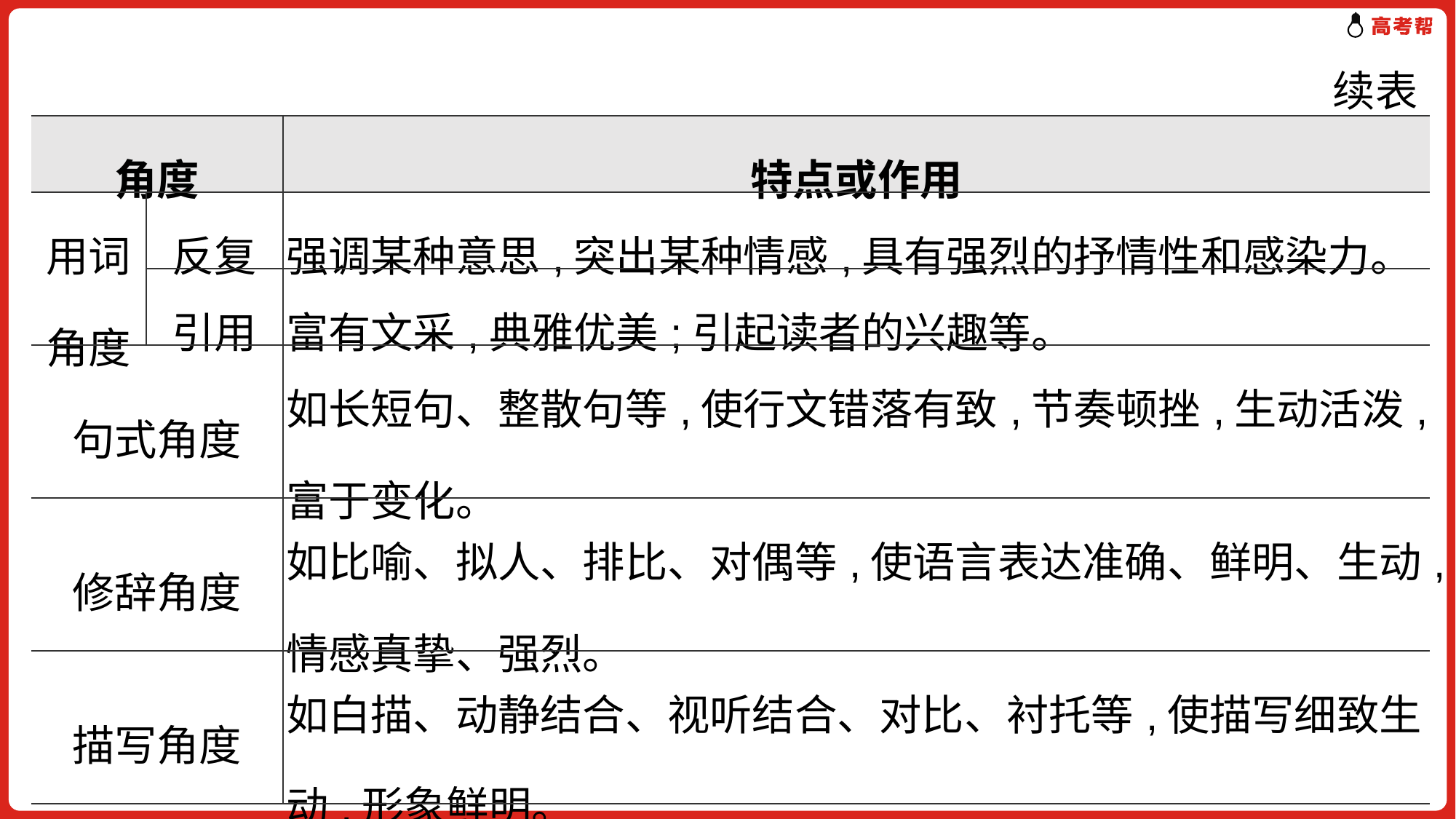

续表
| 角度 |  | 特点或作用 |
| --- | --- | --- |
| 用词 角度 | 反复 | 强调某种意思,突出某种情感,具有强烈的抒情性和感染力。 |
|  | 引用 | 富有文采,典雅优美;引起读者的兴趣等。 |
| 句式角度 |  | 如长短句、整散句等,使行文错落有致,节奏顿挫,生动活泼,富于变化。 |
| 修辞角度 |  | 如比喻、拟人、排比、对偶等,使语言表达准确、鲜明、生动,情感真挚、强烈。 |
| 描写角度 |  | 如白描、动静结合、视听结合、对比、衬托等,使描写细致生动,形象鲜明。 |